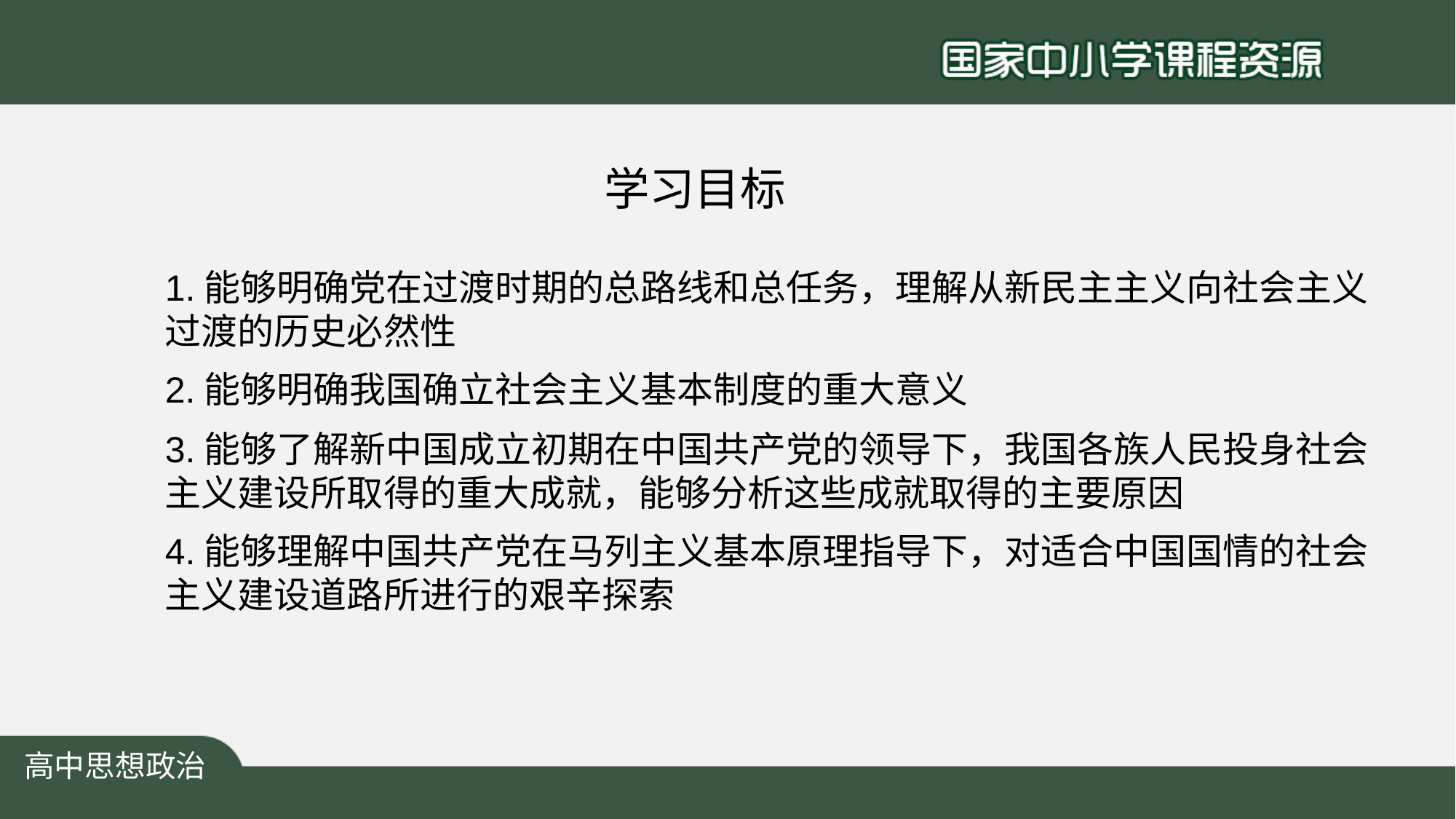

学习目标
1.能够明确党在过渡时期的总路线和总任务，理解从新民主主义向社会主义过渡的历史必然性
2.能够明确我国确立社会主义基本制度的重大意义
3.能够了解新中国成立初期在中国共产党的领导下，我国各族人民投身社会主义建设所取得的重大成就，能够分析这些成就取得的主要原因
4.能够理解中国共产党在马列主义基本原理指导下，对适合中国国情的社会主义建设道路所进行的艰辛探索